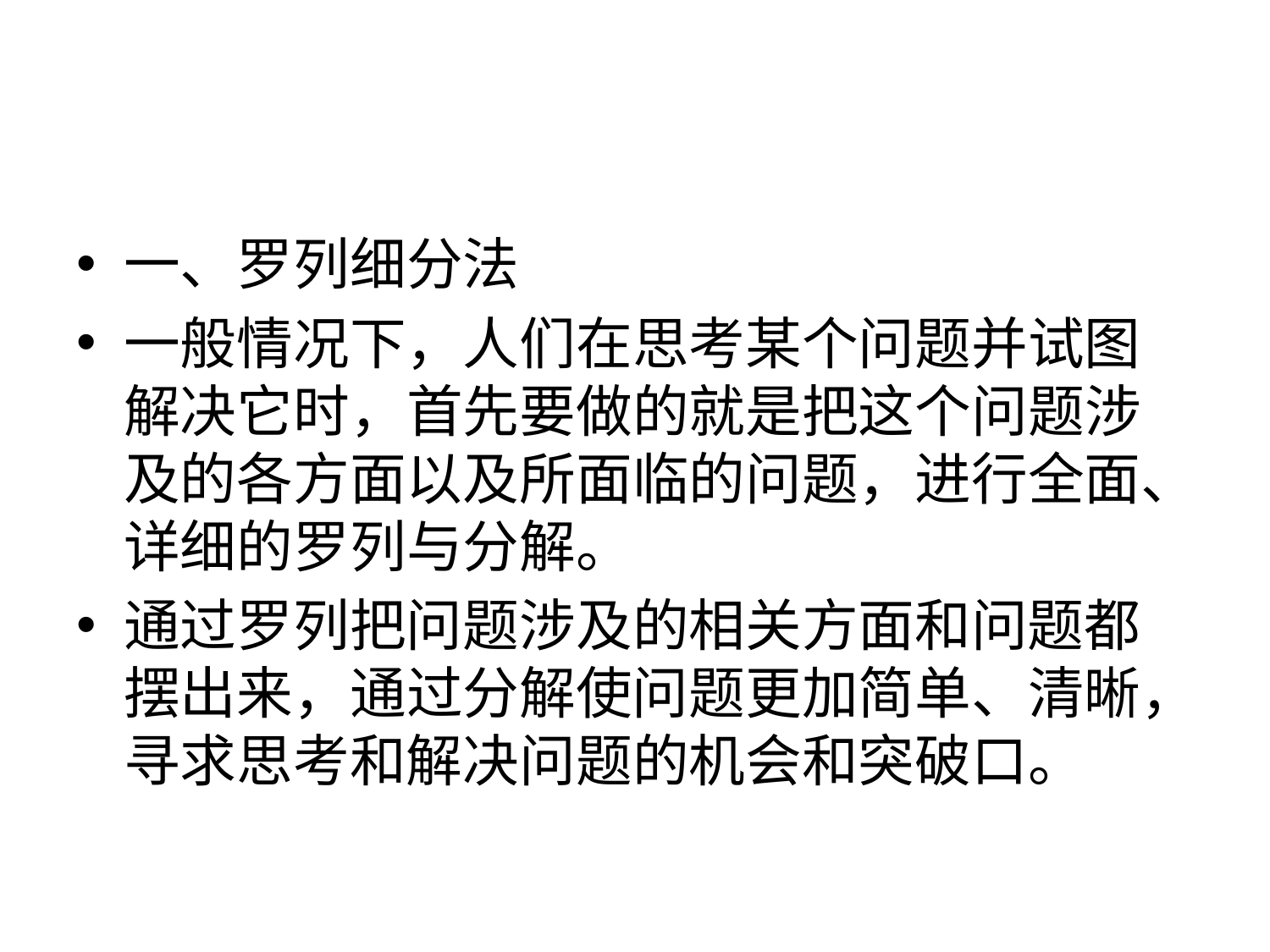

#
一、罗列细分法
一般情况下，人们在思考某个问题并试图解决它时，首先要做的就是把这个问题涉及的各方面以及所面临的问题，进行全面、详细的罗列与分解。
通过罗列把问题涉及的相关方面和问题都摆出来，通过分解使问题更加简单、清晰，寻求思考和解决问题的机会和突破口。